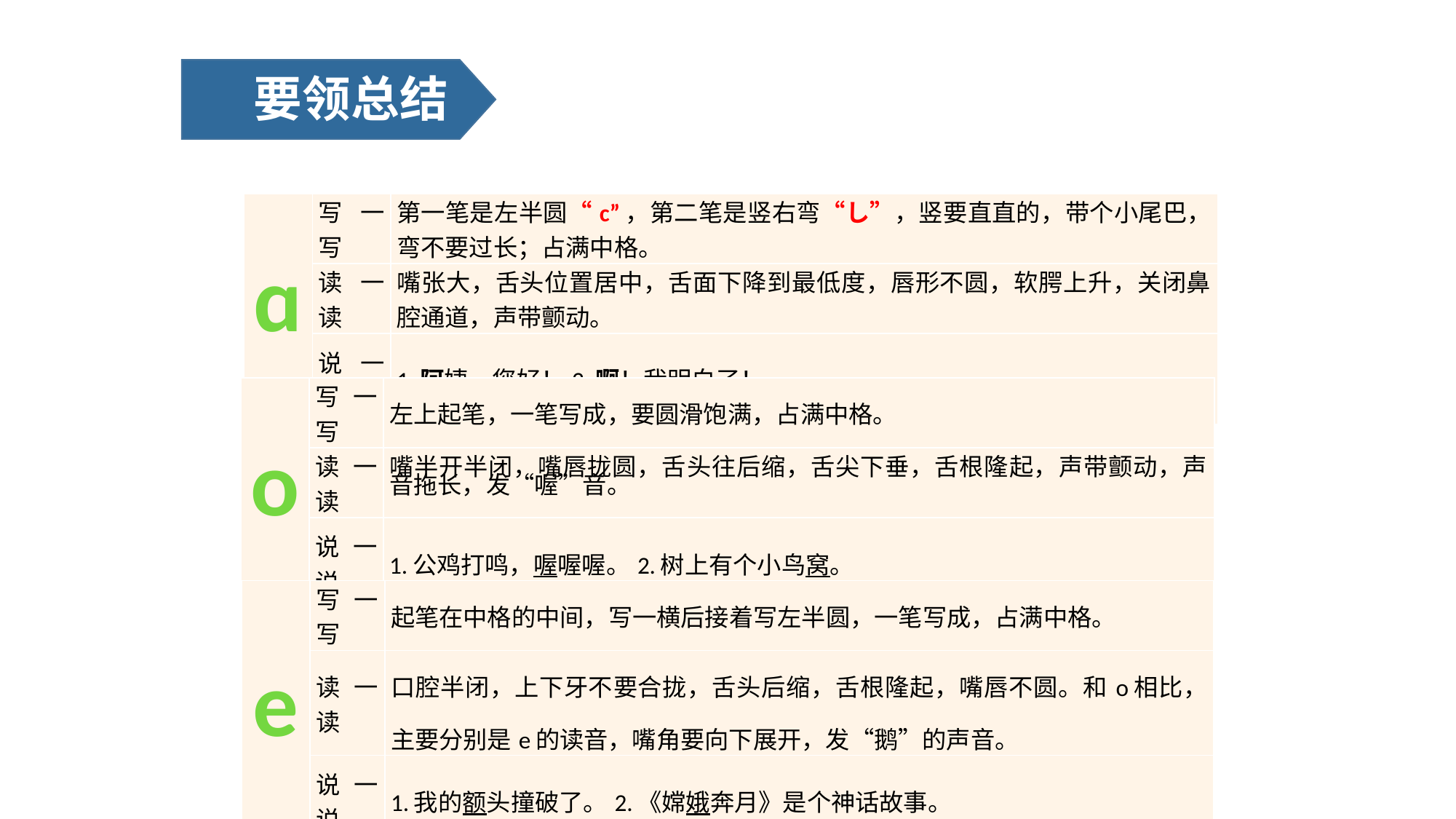

要领总结
| ɑ | 写一写 | 第一笔是左半圆“c”，第二笔是竖右弯“し”，竖要直直的，带个小尾巴，弯不要过长；占满中格。 |
| --- | --- | --- |
|  | 读一读 | 嘴张大，舌头位置居中，舌面下降到最低度，唇形不圆，软腭上升，关闭鼻腔通道，声带颤动。 |
|  | 说一说 | 1.阿姨，您好！2.啊！我明白了！ |
| o | 写一写 | 左上起笔，一笔写成，要圆滑饱满，占满中格。 |
| --- | --- | --- |
|  | 读一读 | 嘴半开半闭，嘴唇拢圆，舌头往后缩，舌尖下垂，舌根隆起，声带颤动，声音拖长，发“喔”音。 |
|  | 说一说 | 1.公鸡打鸣，喔喔喔。2.树上有个小鸟窝。 |
| e | 写一写 | 起笔在中格的中间，写一横后接着写左半圆，一笔写成，占满中格。 |
| --- | --- | --- |
|  | 读一读 | 口腔半闭，上下牙不要合拢，舌头后缩，舌根隆起，嘴唇不圆。和o相比，主要分别是e的读音，嘴角要向下展开，发“鹅”的声音。 |
|  | 说一说 | 1.我的额头撞破了。2.《嫦娥奔月》是个神话故事。 |